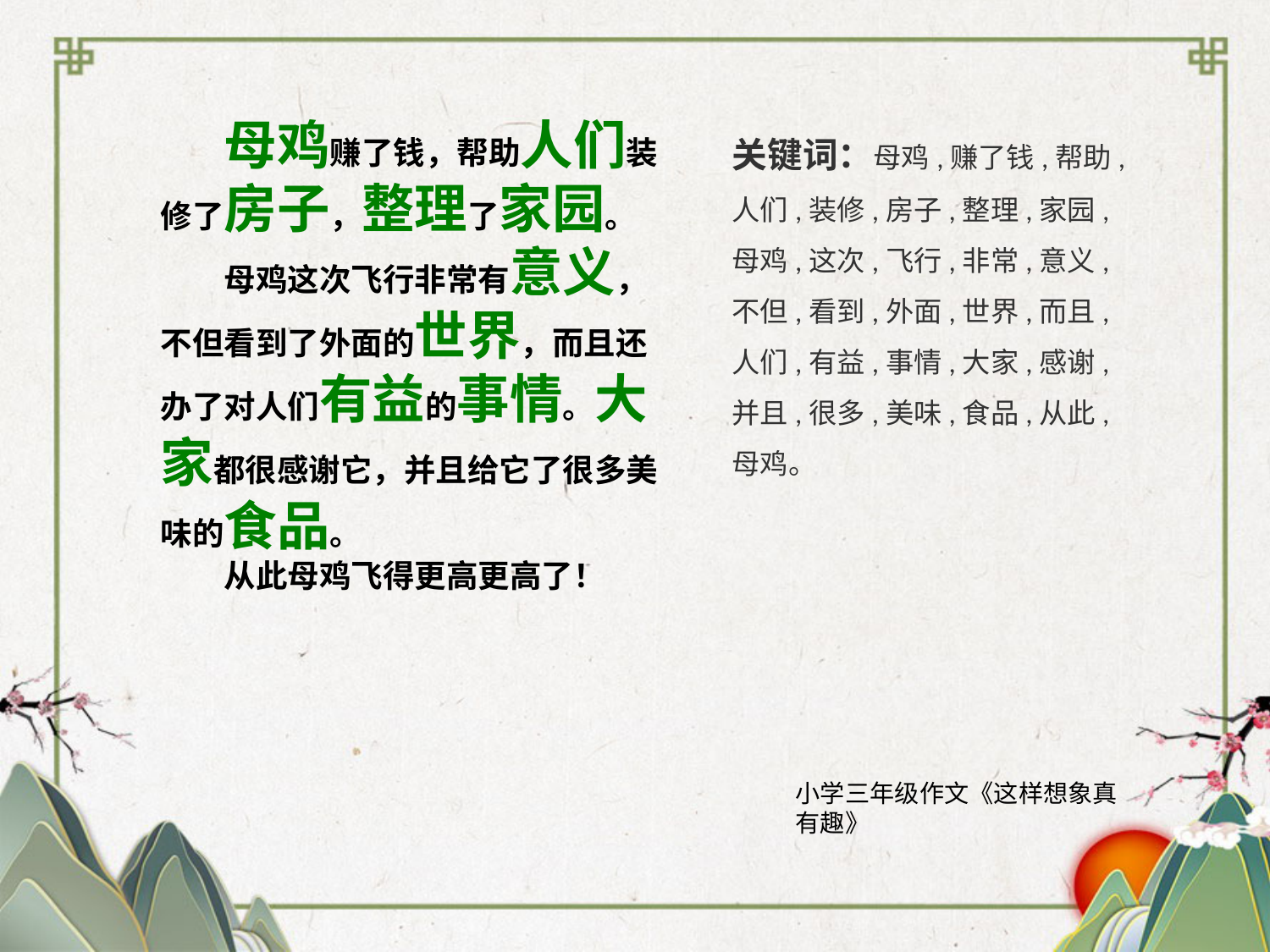

母鸡赚了钱，帮助人们装修了房子，整理了家园。
　　母鸡这次飞行非常有意义，不但看到了外面的世界，而且还办了对人们有益的事情。大家都很感谢它，并且给它了很多美味的食品。
　　从此母鸡飞得更高更高了！
关键词：母鸡,赚了钱,帮助,人们,装修,房子,整理,家园,母鸡,这次,飞行,非常,意义,不但,看到,外面,世界,而且,人们,有益,事情,大家,感谢,并且,很多,美味,食品,从此,母鸡。
小学三年级作文《这样想象真有趣》